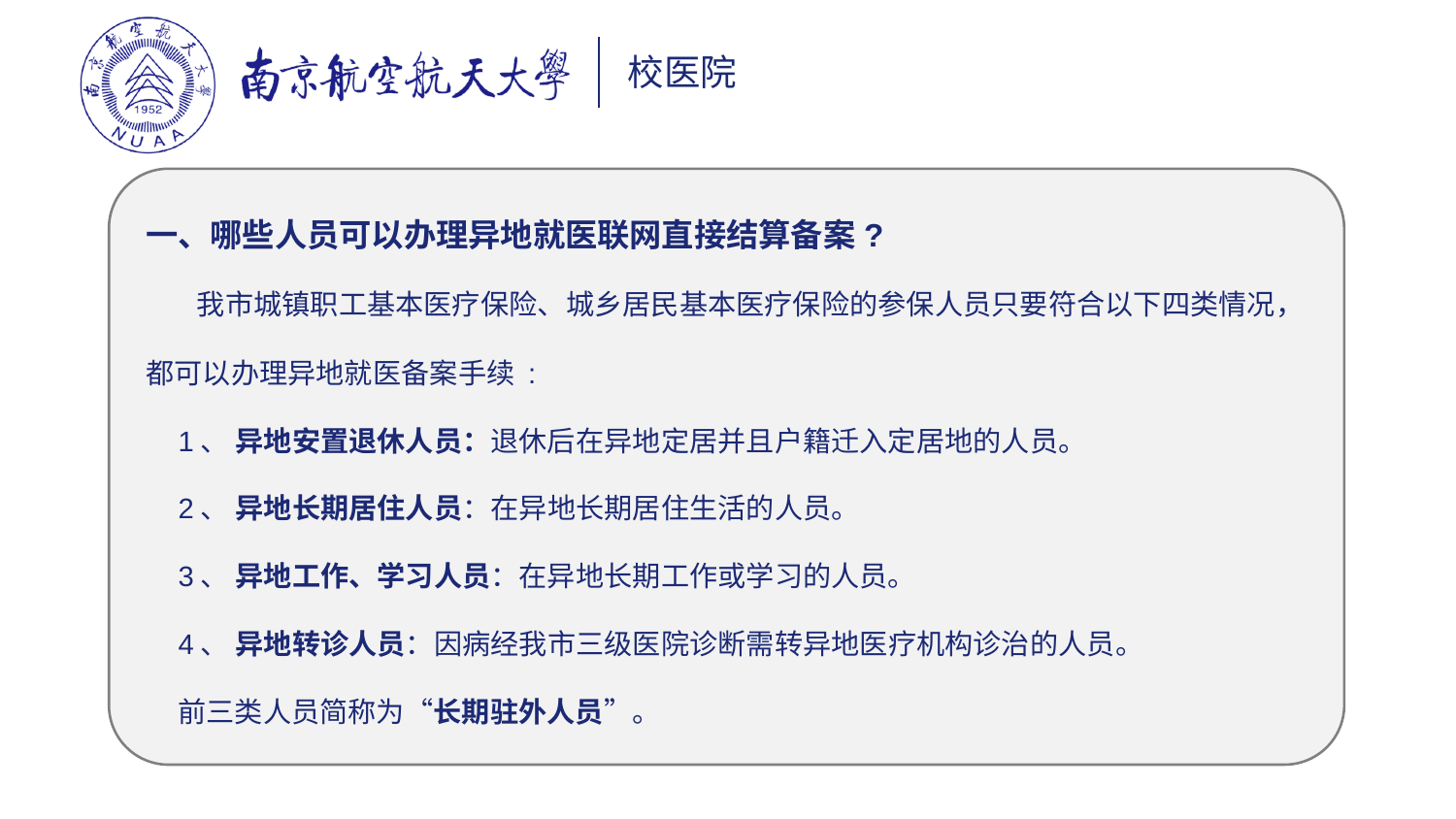

一、哪些人员可以办理异地就医联网直接结算备案?
       我市城镇职工基本医疗保险、城乡居民基本医疗保险的参保人员只要符合以下四类情况，都可以办理异地就医备案手续 :
    1、 异地安置退休人员：退休后在异地定居并且户籍迁入定居地的人员。
    2、 异地长期居住人员：在异地长期居住生活的人员。
    3、 异地工作、学习人员：在异地长期工作或学习的人员。
    4、 异地转诊人员：因病经我市三级医院诊断需转异地医疗机构诊治的人员。
    前三类人员简称为“长期驻外人员”。